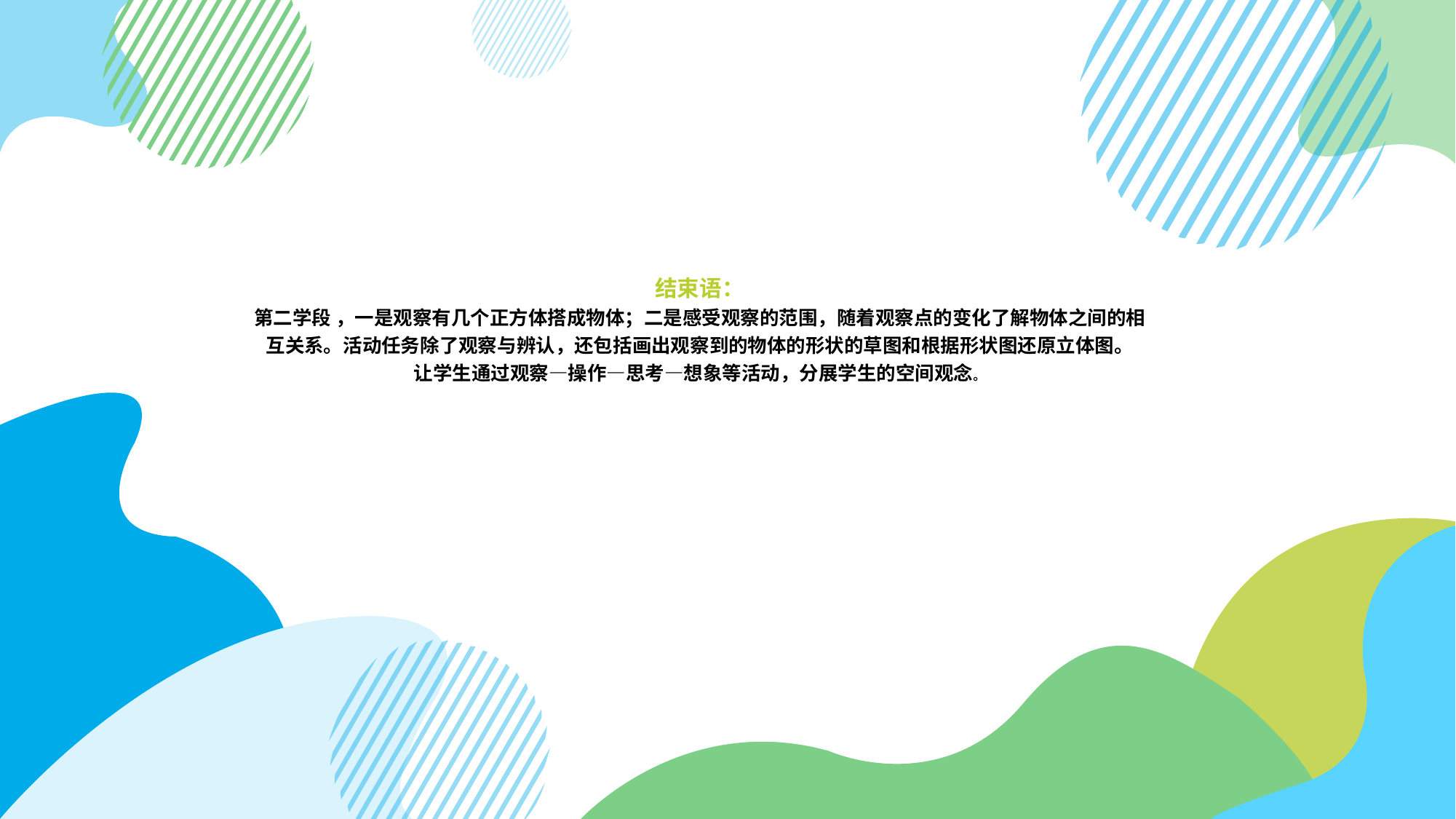

# 结束语： 第二学段 ，一是观察有几个正方体搭成物体；二是感受观察的范围，随着观察点的变化了解物体之间的相互关系。活动任务除了观察与辨认，还包括画出观察到的物体的形状的草图和根据形状图还原立体图。 让学生通过观察—操作—思考—想象等活动，分展学生的空间观念。

11